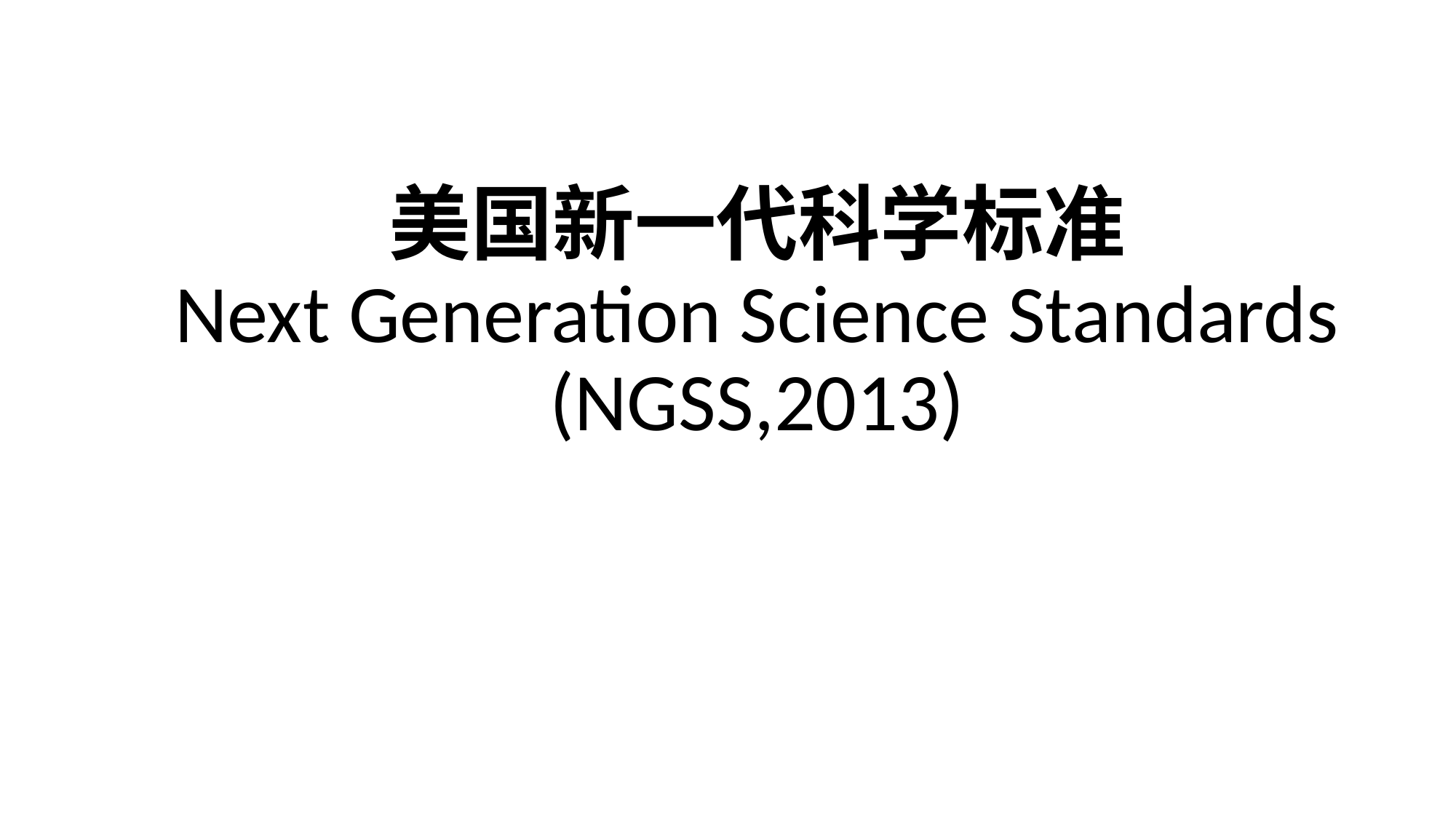

# 美国新一代科学标准 Next Generation Science Standards (NGSS,2013)